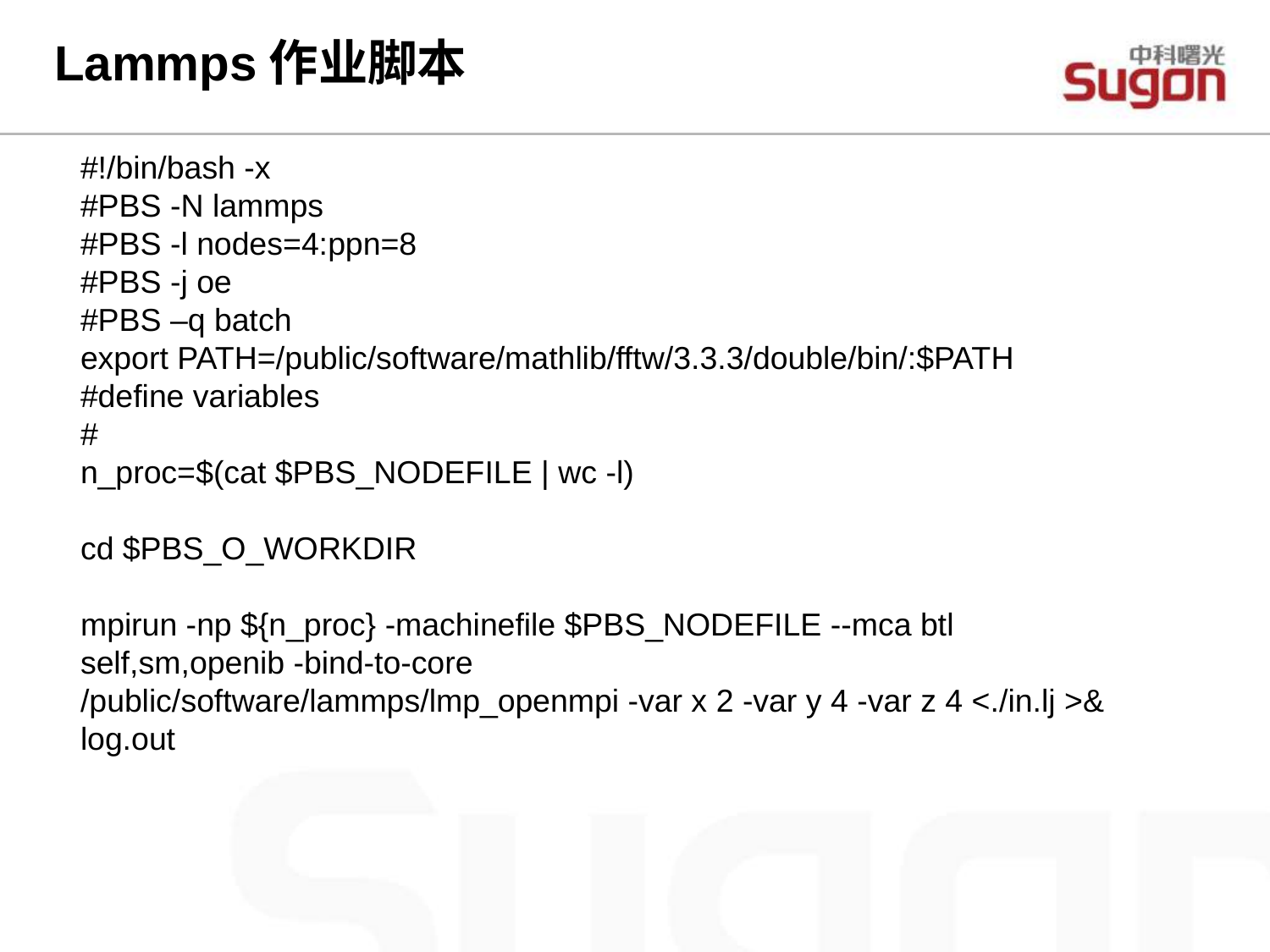

Lammps作业脚本

#!/bin/bash -x
#PBS -N lammps
#PBS -l nodes=4:ppn=8
#PBS -j oe
#PBS –q batch
export PATH=/public/software/mathlib/fftw/3.3.3/double/bin/:$PATH
#define variables
#
n_proc=$(cat $PBS_NODEFILE | wc -l)

cd $PBS_O_WORKDIR

mpirun -np ${n_proc} -machinefile $PBS_NODEFILE --mca btl self,sm,openib -bind-to-core
/public/software/lammps/lmp_openmpi -var x 2 -var y 4 -var z 4 <./in.lj >& log.out